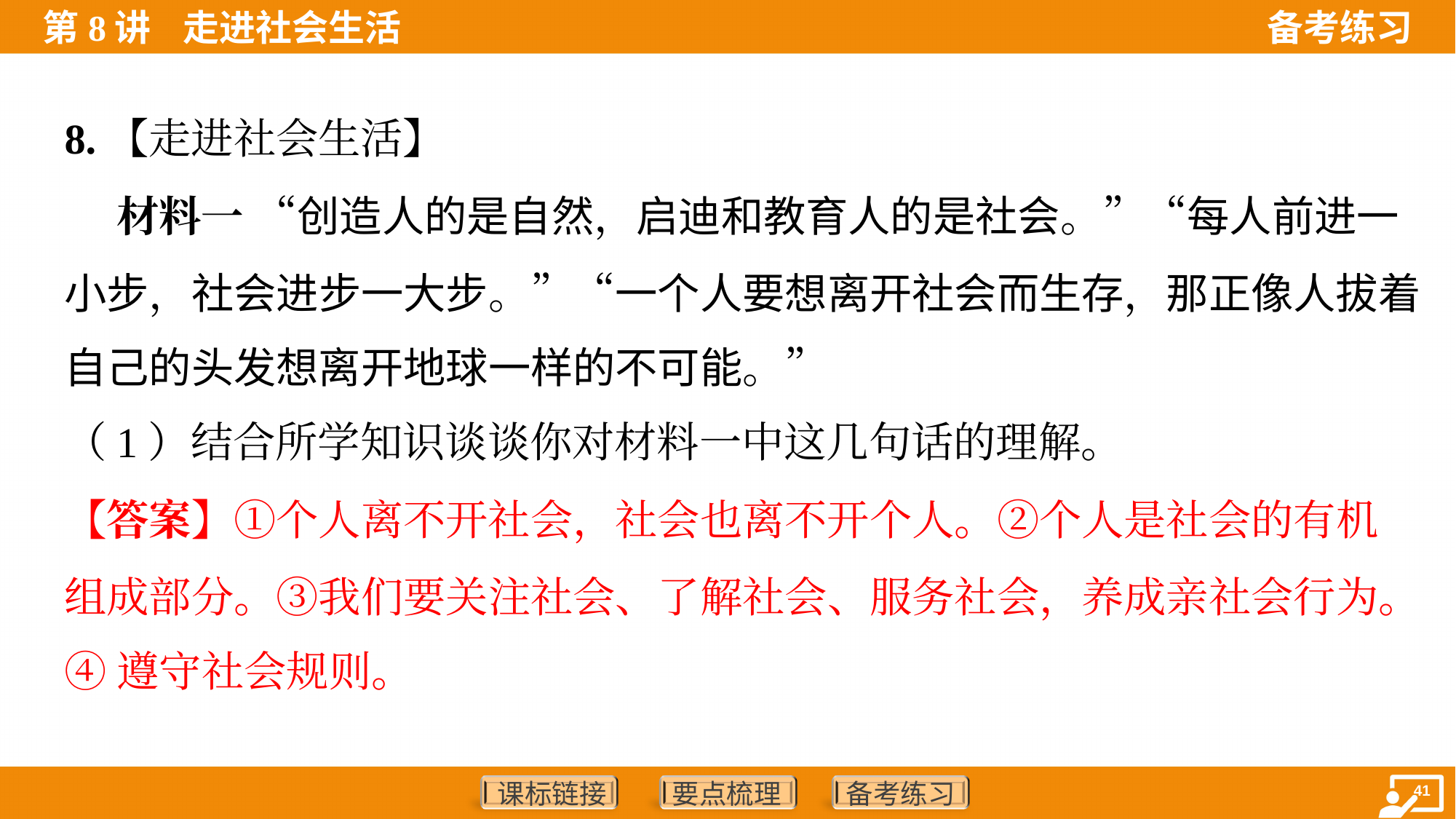

8.【走进社会生活】
    材料一 “创造人的是自然，启迪和教育人的是社会。”“每人前进一
小步，社会进步一大步。”“一个人要想离开社会而生存，那正像人拔着
自己的头发想离开地球一样的不可能。”
（1）结合所学知识谈谈你对材料一中这几句话的理解。
【答案】①个人离不开社会，社会也离不开个人。②个人是社会的有机
组成部分。③我们要关注社会、了解社会、服务社会，养成亲社会行为。
④遵守社会规则。